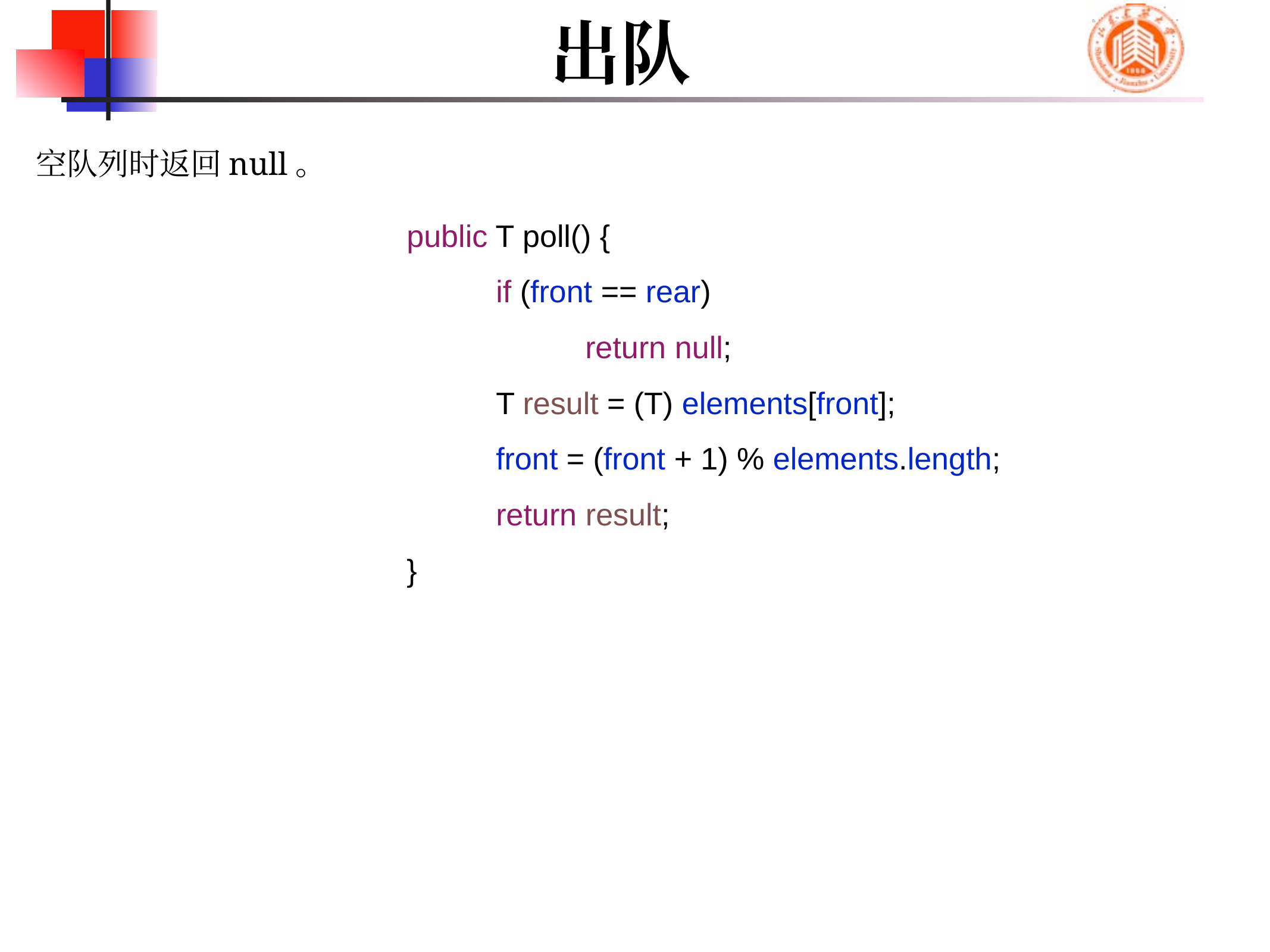

# 出队
空队列时返回null。
	public T poll() {
		if (front == rear)
			return null;
		T result = (T) elements[front];
		front = (front + 1) % elements.length;
		return result;
	}